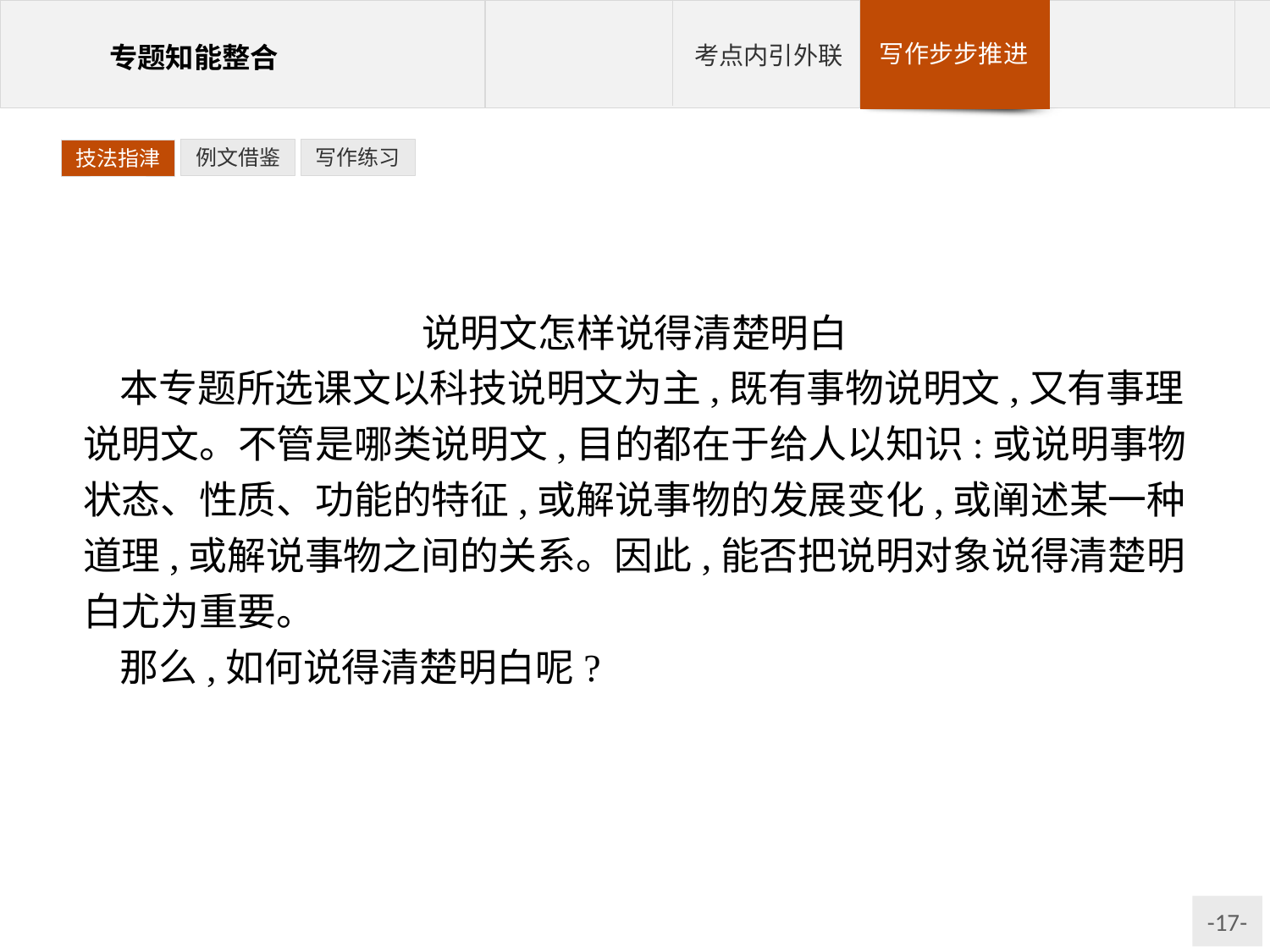

例文借鉴
写作练习
技法指津
说明文怎样说得清楚明白
本专题所选课文以科技说明文为主,既有事物说明文,又有事理说明文。不管是哪类说明文,目的都在于给人以知识:或说明事物状态、性质、功能的特征,或解说事物的发展变化,或阐述某一种道理,或解说事物之间的关系。因此,能否把说明对象说得清楚明白尤为重要。
那么,如何说得清楚明白呢?